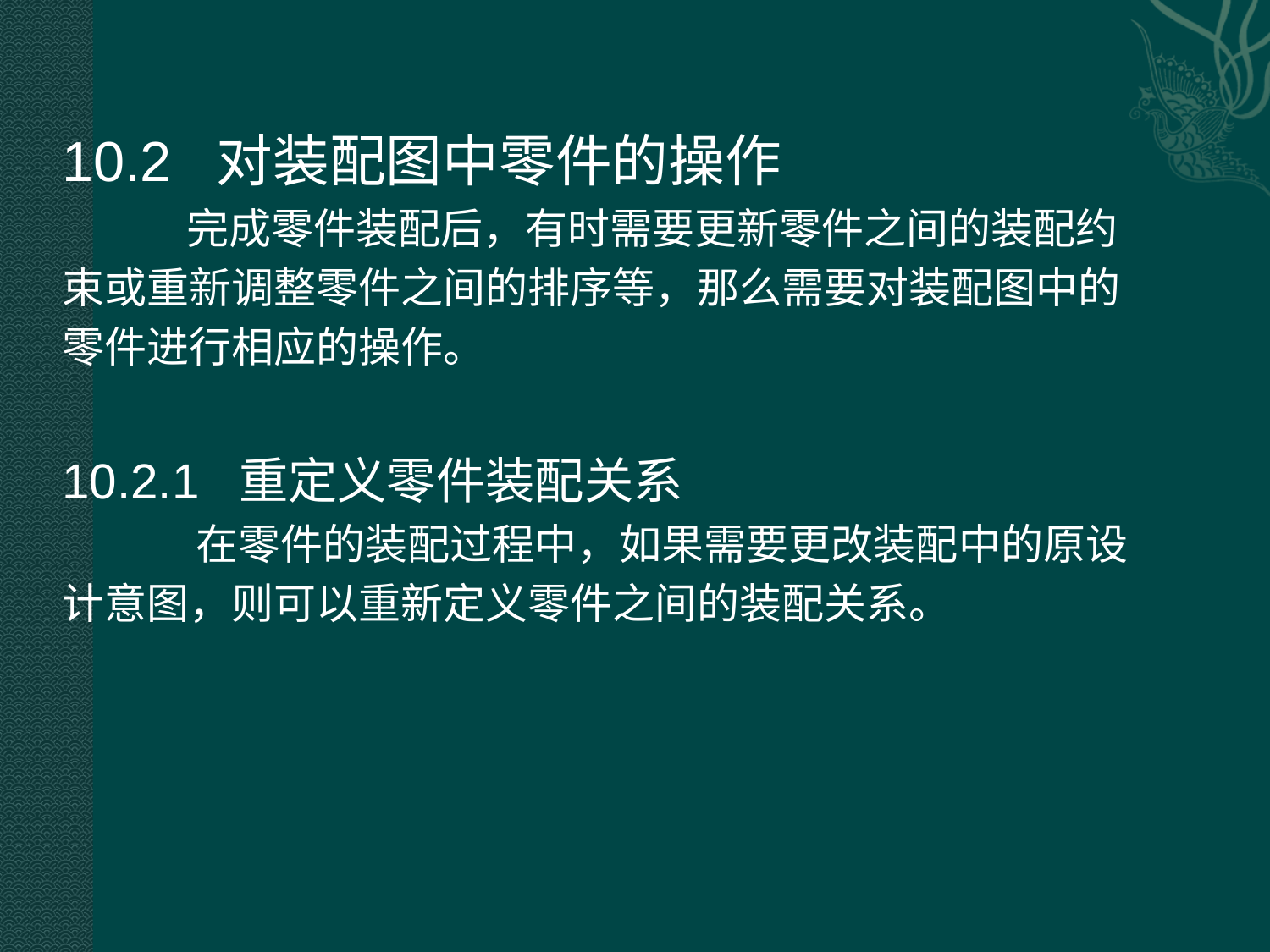

10.2  对装配图中零件的操作
            完成零件装配后，有时需要更新零件之间的装配约
束或重新调整零件之间的排序等，那么需要对装配图中的
零件进行相应的操作。

10.2.1  重定义零件装配关系
             在零件的装配过程中，如果需要更改装配中的原设
计意图，则可以重新定义零件之间的装配关系。